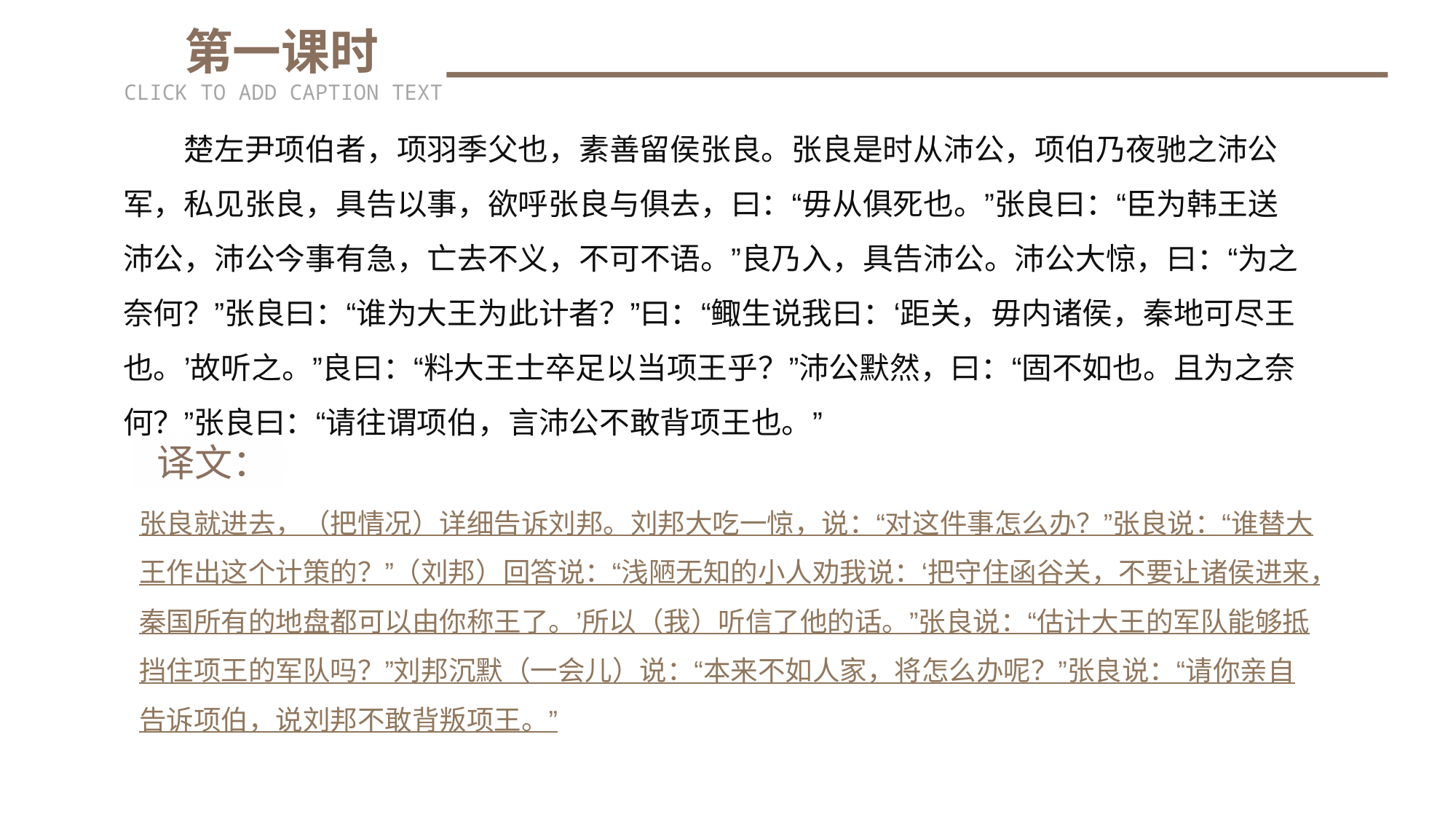

第一课时

CLICK TO ADD CAPTION TEXT
　　楚左尹项伯者，项羽季父也，素善留侯张良。张良是时从沛公，项伯乃夜驰之沛公军，私见张良，具告以事，欲呼张良与俱去，曰：“毋从俱死也。”张良曰：“臣为韩王送沛公，沛公今事有急，亡去不义，不可不语。”良乃入，具告沛公。沛公大惊，曰：“为之奈何？”张良曰：“谁为大王为此计者？”曰：“鲰生说我曰：‘距关，毋内诸侯，秦地可尽王也。’故听之。”良曰：“料大王士卒足以当项王乎？”沛公默然，曰：“固不如也。且为之奈何？”张良曰：“请往谓项伯，言沛公不敢背项王也。”
 译文：
张良就进去，（把情况）详细告诉刘邦。刘邦大吃一惊，说：“对这件事怎么办？”张良说：“谁替大王作出这个计策的？”（刘邦）回答说：“浅陋无知的小人劝我说：‘把守住函谷关，不要让诸侯进来，秦国所有的地盘都可以由你称王了。’所以（我）听信了他的话。”张良说：“估计大王的军队能够抵挡住项王的军队吗？”刘邦沉默（一会儿）说：“本来不如人家，将怎么办呢？”张良说：“请你亲自告诉项伯，说刘邦不敢背叛项王。”